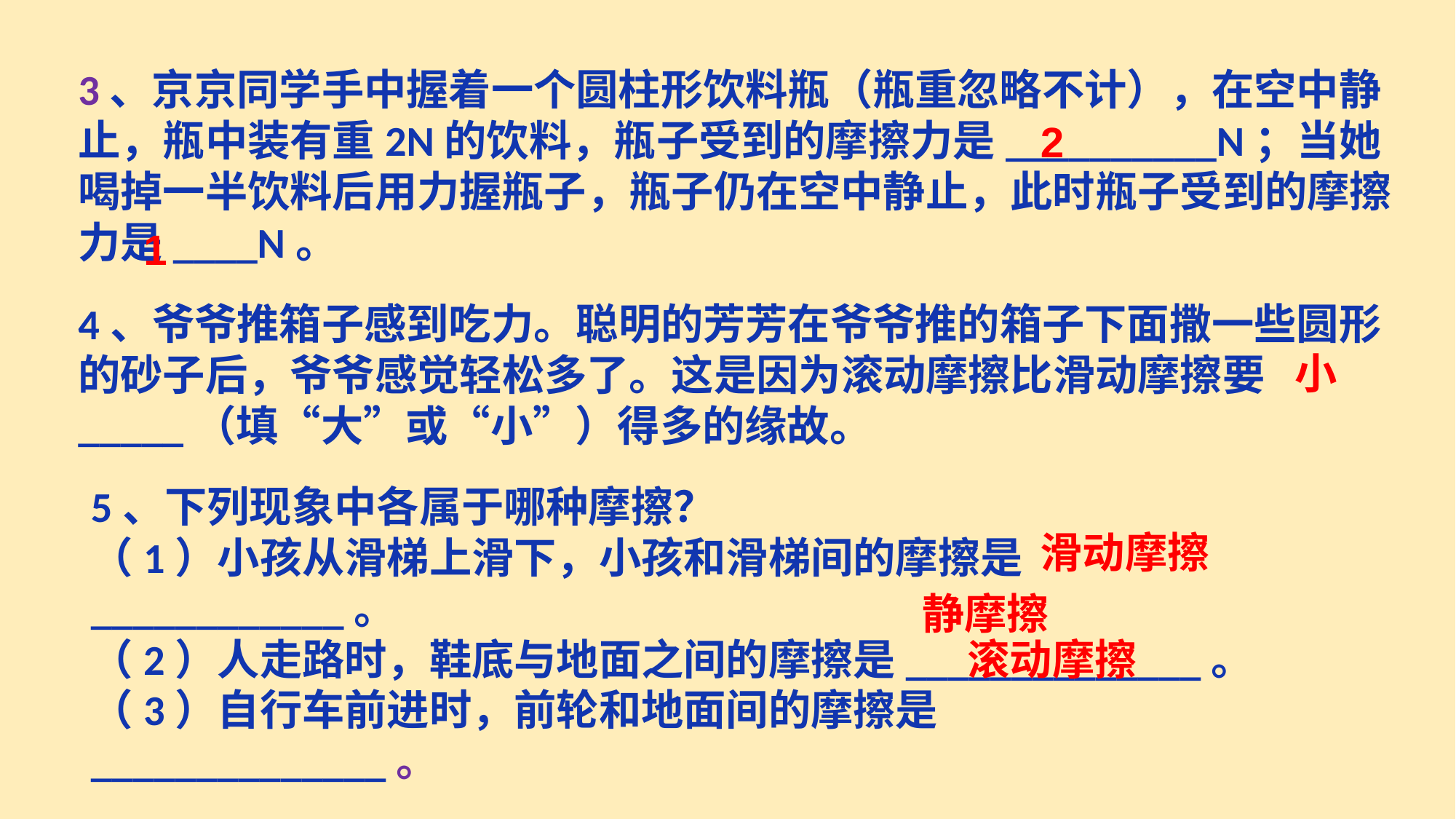

3、京京同学手中握着一个圆柱形饮料瓶（瓶重忽略不计），在空中静止，瓶中装有重2N的饮料，瓶子受到的摩擦力是__________N；当她喝掉一半饮料后用力握瓶子，瓶子仍在空中静止，此时瓶子受到的摩擦力是____N。

2
1
4、爷爷推箱子感到吃力。聪明的芳芳在爷爷推的箱子下面撒一些圆形的砂子后，爷爷感觉轻松多了。这是因为滚动摩擦比滑动摩擦要_____（填“大”或“小”）得多的缘故。

小
5、下列现象中各属于哪种摩擦？
（1）小孩从滑梯上滑下，小孩和滑梯间的摩擦是____________。
（2）人走路时，鞋底与地面之间的摩擦是______________。
（3）自行车前进时，前轮和地面间的摩擦是______________。
滑动摩擦
静摩擦
滚动摩擦